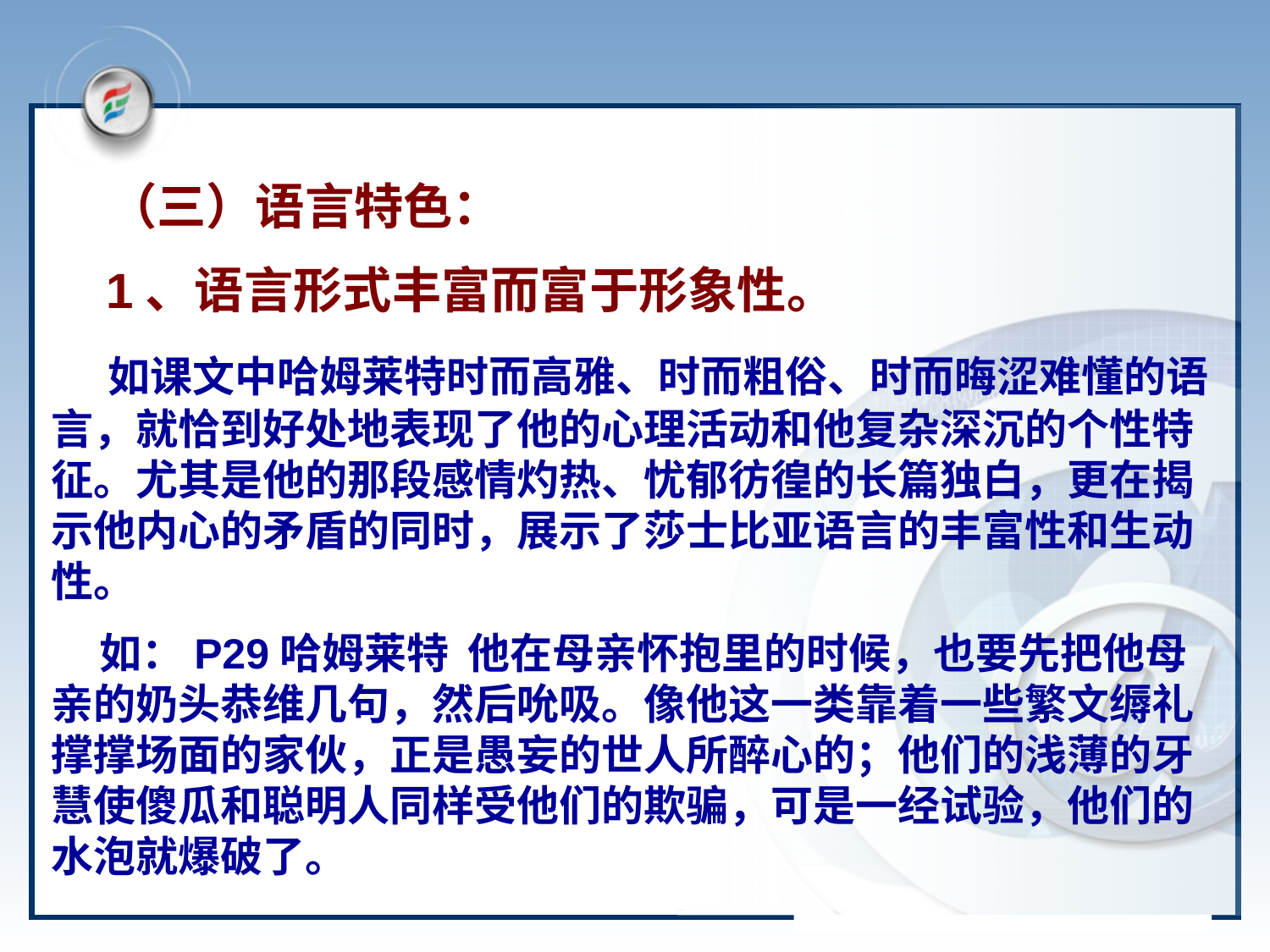

（三）语言特色：
    1、语言形式丰富而富于形象性。
    如课文中哈姆莱特时而高雅、时而粗俗、时而晦涩难懂的语言，就恰到好处地表现了他的心理活动和他复杂深沉的个性特征。尤其是他的那段感情灼热、忧郁彷徨的长篇独白，更在揭示他内心的矛盾的同时，展示了莎士比亚语言的丰富性和生动性。
    如：P29哈姆莱特  他在母亲怀抱里的时候，也要先把他母亲的奶头恭维几句，然后吮吸。像他这一类靠着一些繁文缛礼撑撑场面的家伙，正是愚妄的世人所醉心的；他们的浅薄的牙慧使傻瓜和聪明人同样受他们的欺骗，可是一经试验，他们的水泡就爆破了。